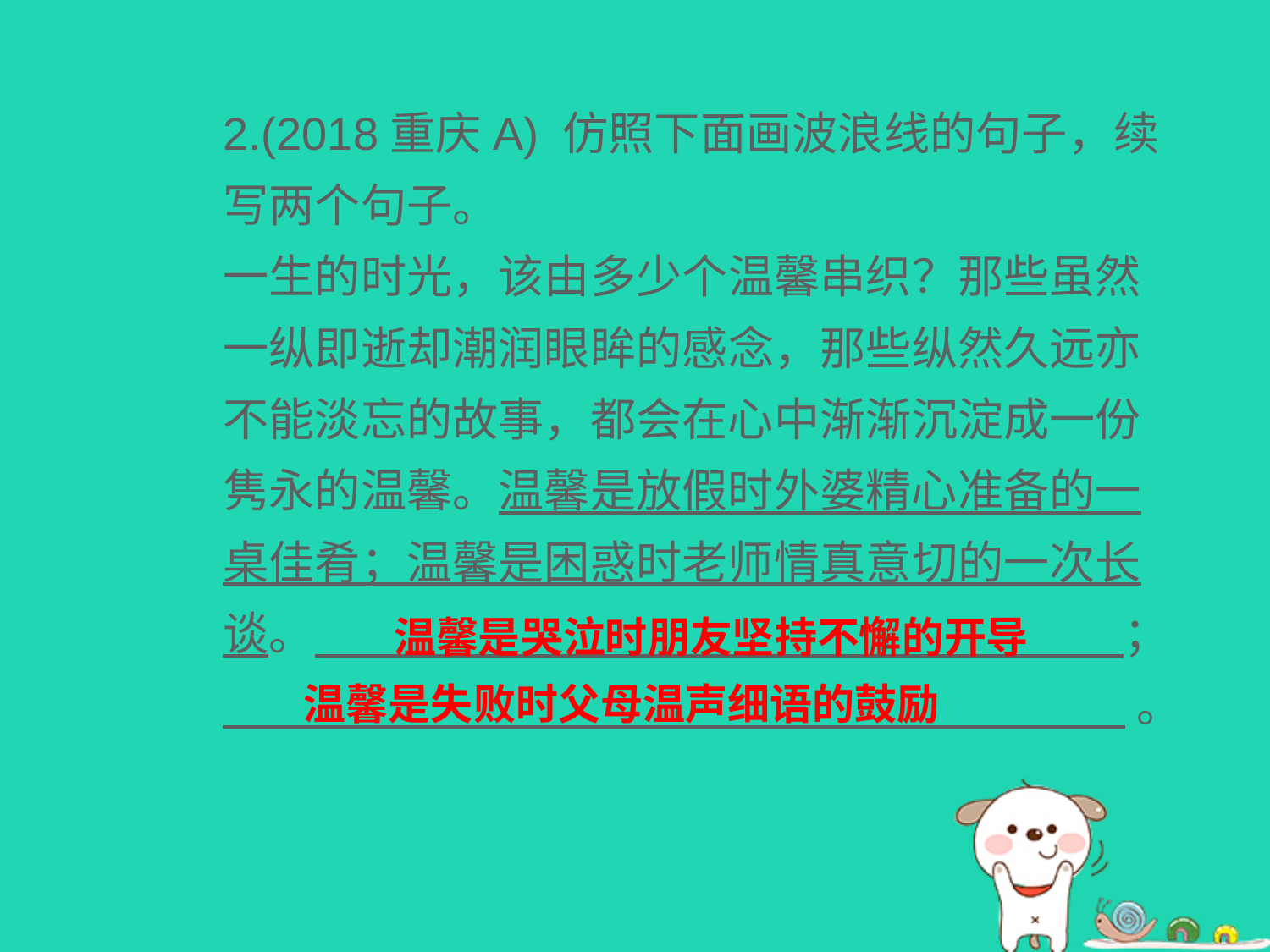

2.(2018重庆A) 仿照下面画波浪线的句子，续写两个句子。
一生的时光，该由多少个温馨串织？那些虽然一纵即逝却潮润眼眸的感念，那些纵然久远亦不能淡忘的故事，都会在心中渐渐沉淀成一份隽永的温馨。温馨是放假时外婆精心准备的一桌佳肴；温馨是困惑时老师情真意切的一次长谈。                                                                              ；
                                                                                       。
温馨是哭泣时朋友坚持不懈的开导
温馨是失败时父母温声细语的鼓励